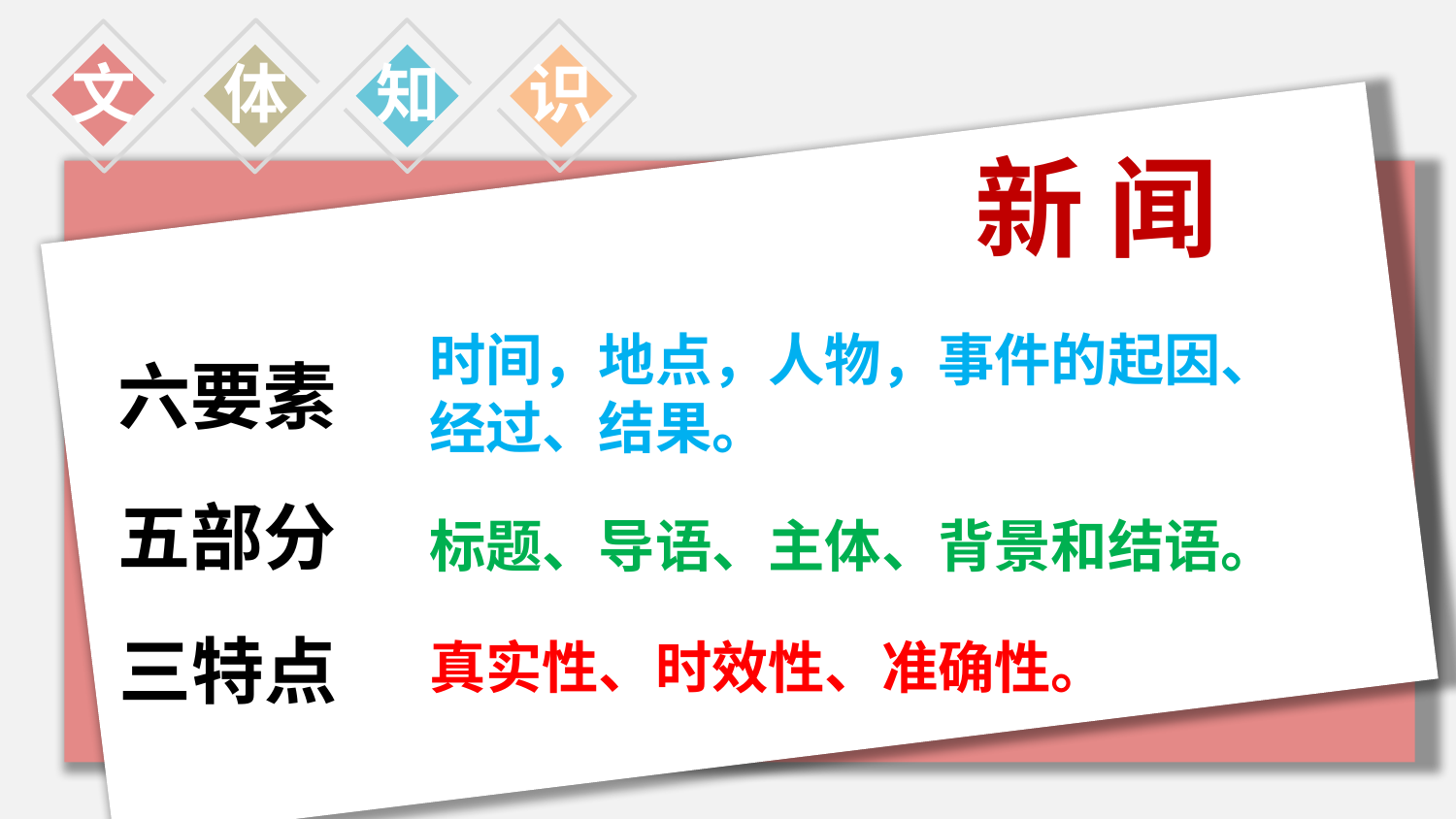

文
体
知
识
新 闻
六要素
时间，地点，人物，事件的起因、经过、结果。
五部分
标题、导语、主体、背景和结语。
三特点
真实性、时效性、准确性。